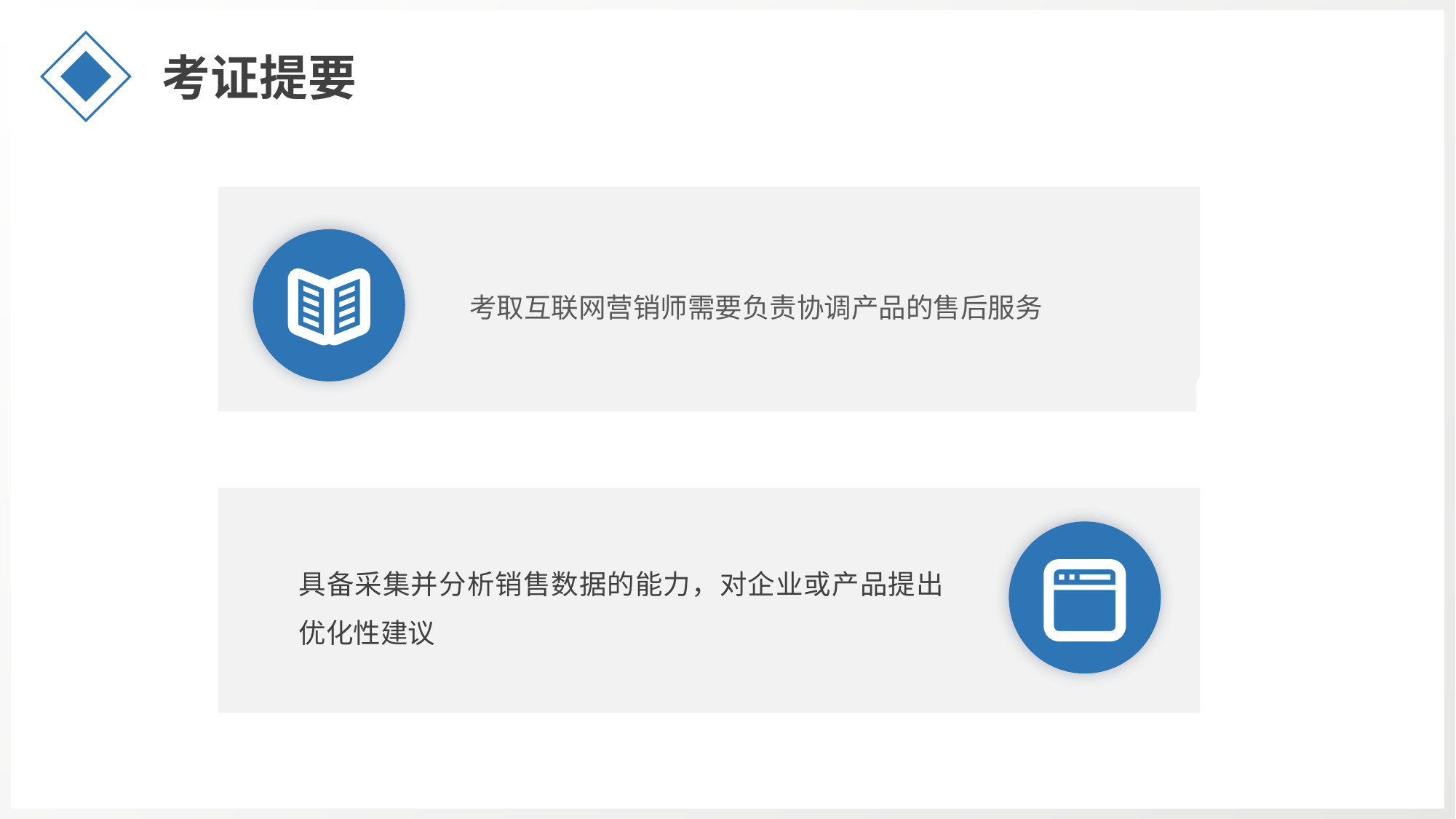

考证提要

考取互联网营销师需要负责协调产品的售后服务

具备采集并分析销售数据的能力，对企业或产品提出优化性建议